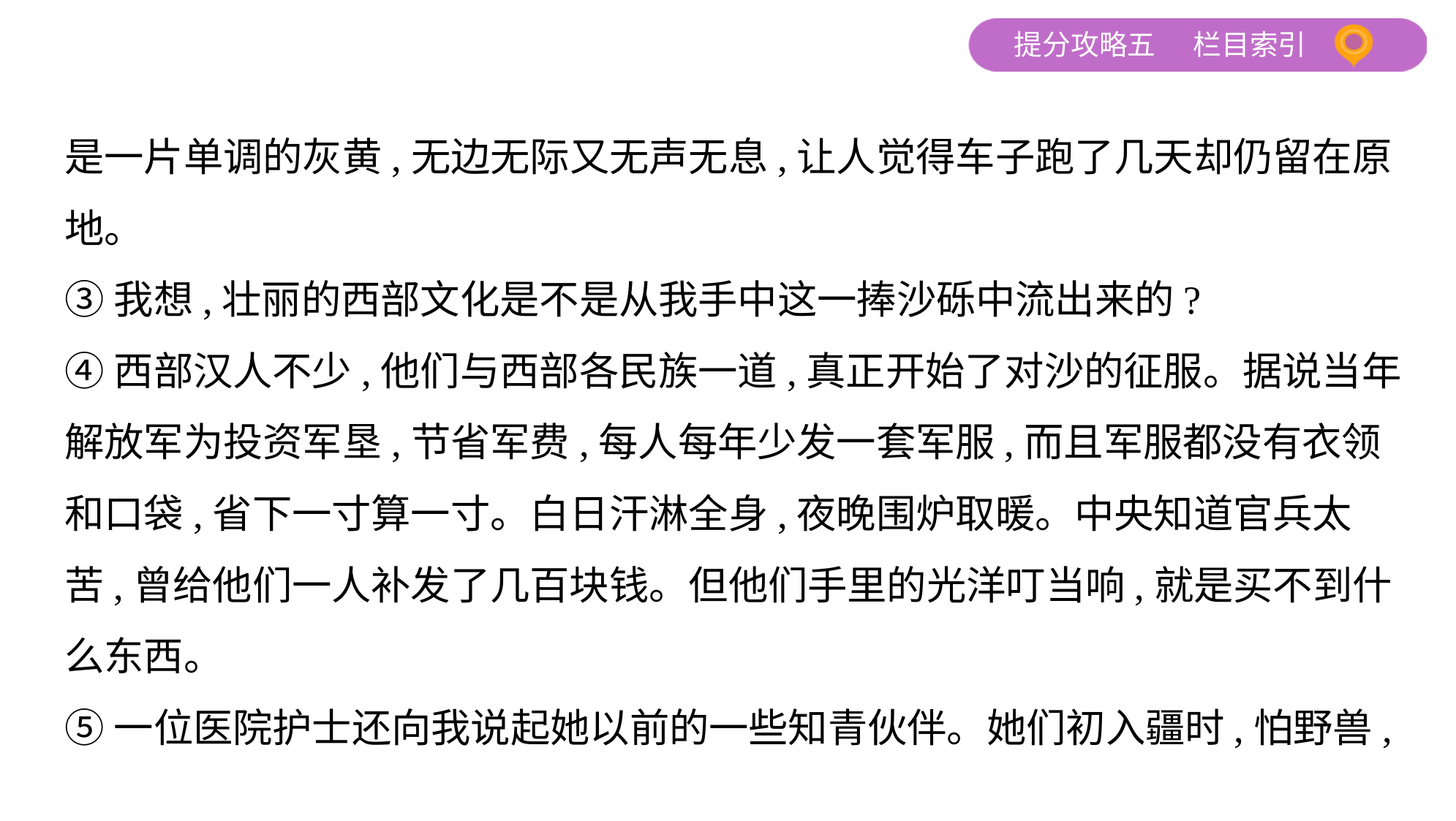

是一片单调的灰黄,无边无际又无声无息,让人觉得车子跑了几天却仍留在原
地。
③我想,壮丽的西部文化是不是从我手中这一捧沙砾中流出来的?
④西部汉人不少,他们与西部各民族一道,真正开始了对沙的征服。据说当年
解放军为投资军垦,节省军费,每人每年少发一套军服,而且军服都没有衣领
和口袋,省下一寸算一寸。白日汗淋全身,夜晚围炉取暖。中央知道官兵太
苦,曾给他们一人补发了几百块钱。但他们手里的光洋叮当响,就是买不到什
么东西。
⑤一位医院护士还向我说起她以前的一些知青伙伴。她们初入疆时,怕野兽,